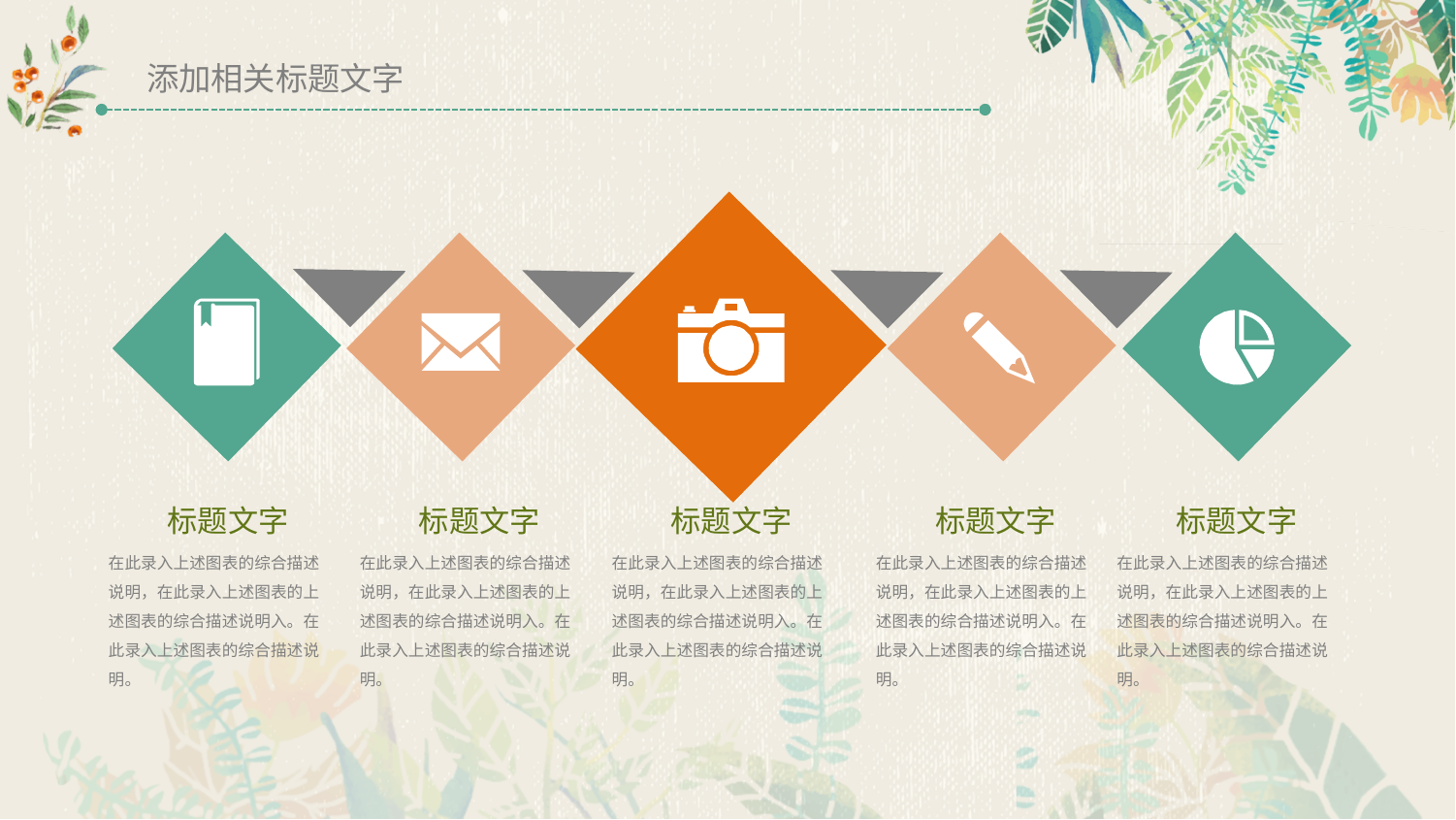

添加相关标题文字

标题文字
标题文字
标题文字
标题文字
标题文字
在此录入上述图表的综合描述说明，在此录入上述图表的上述图表的综合描述说明入。在此录入上述图表的综合描述说明。
在此录入上述图表的综合描述说明，在此录入上述图表的上述图表的综合描述说明入。在此录入上述图表的综合描述说明。
在此录入上述图表的综合描述说明，在此录入上述图表的上述图表的综合描述说明入。在此录入上述图表的综合描述说明。
在此录入上述图表的综合描述说明，在此录入上述图表的上述图表的综合描述说明入。在此录入上述图表的综合描述说明。
在此录入上述图表的综合描述说明，在此录入上述图表的上述图表的综合描述说明入。在此录入上述图表的综合描述说明。